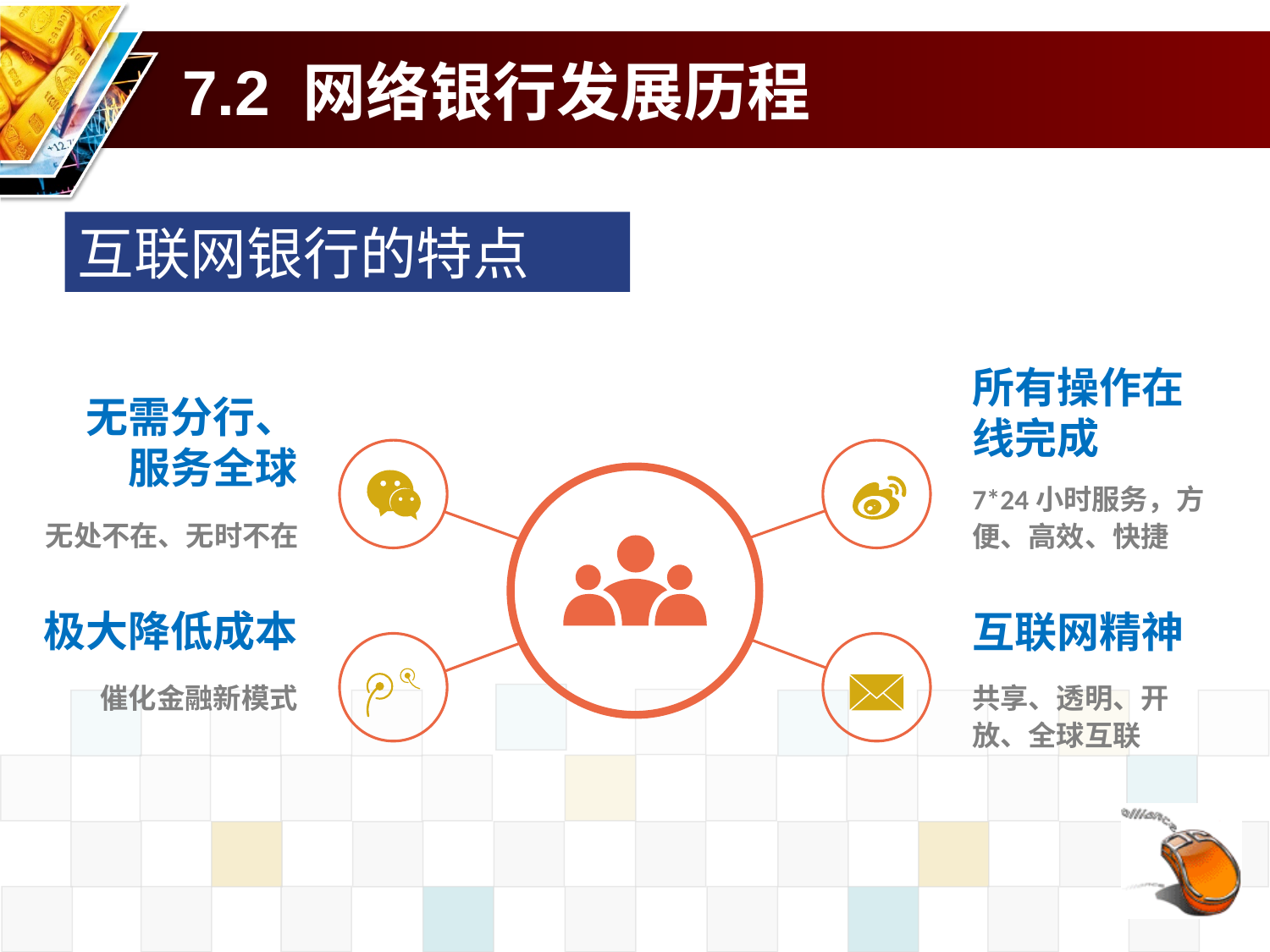

# 7.2 网络银行发展历程
互联网银行的特点
无需分行、服务全球
所有操作在线完成

7*24小时服务，方便、高效、快捷

无处不在、无时不在

极大降低成本
互联网精神

催化金融新模式
共享、透明、开放、全球互联